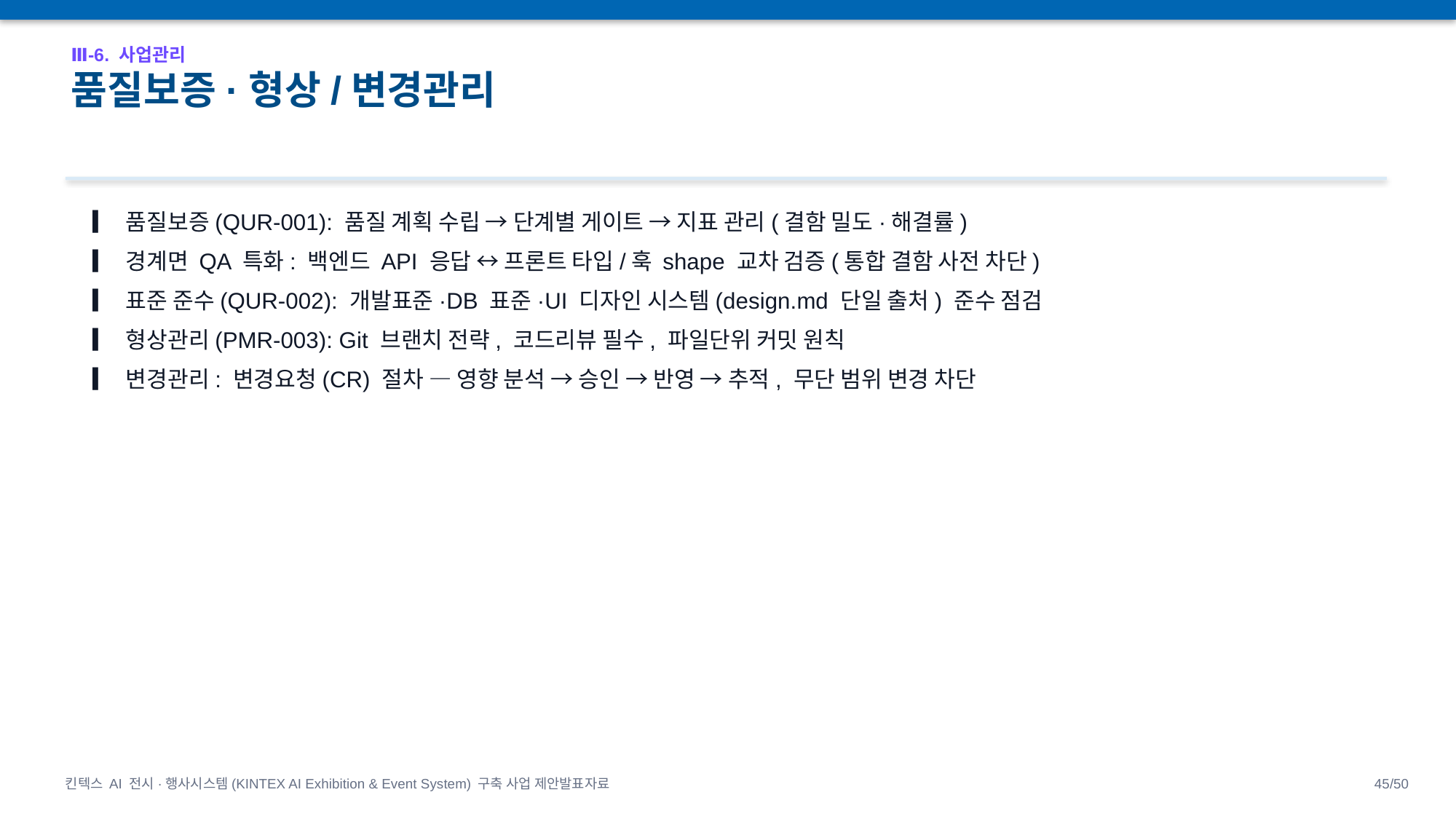

Ⅲ-6. 사업관리
품질보증·형상/변경관리

▎ 품질보증(QUR-001): 품질 계획 수립 → 단계별 게이트 → 지표 관리(결함 밀도·해결률)
▎ 경계면 QA 특화: 백엔드 API 응답 ↔ 프론트 타입/훅 shape 교차 검증(통합 결함 사전 차단)
▎ 표준 준수(QUR-002): 개발표준·DB 표준·UI 디자인 시스템(design.md 단일 출처) 준수 점검
▎ 형상관리(PMR-003): Git 브랜치 전략, 코드리뷰 필수, 파일단위 커밋 원칙
▎ 변경관리: 변경요청(CR) 절차 — 영향 분석 → 승인 → 반영 → 추적, 무단 범위 변경 차단
킨텍스 AI 전시·행사시스템(KINTEX AI Exhibition & Event System) 구축 사업 제안발표자료
45/50